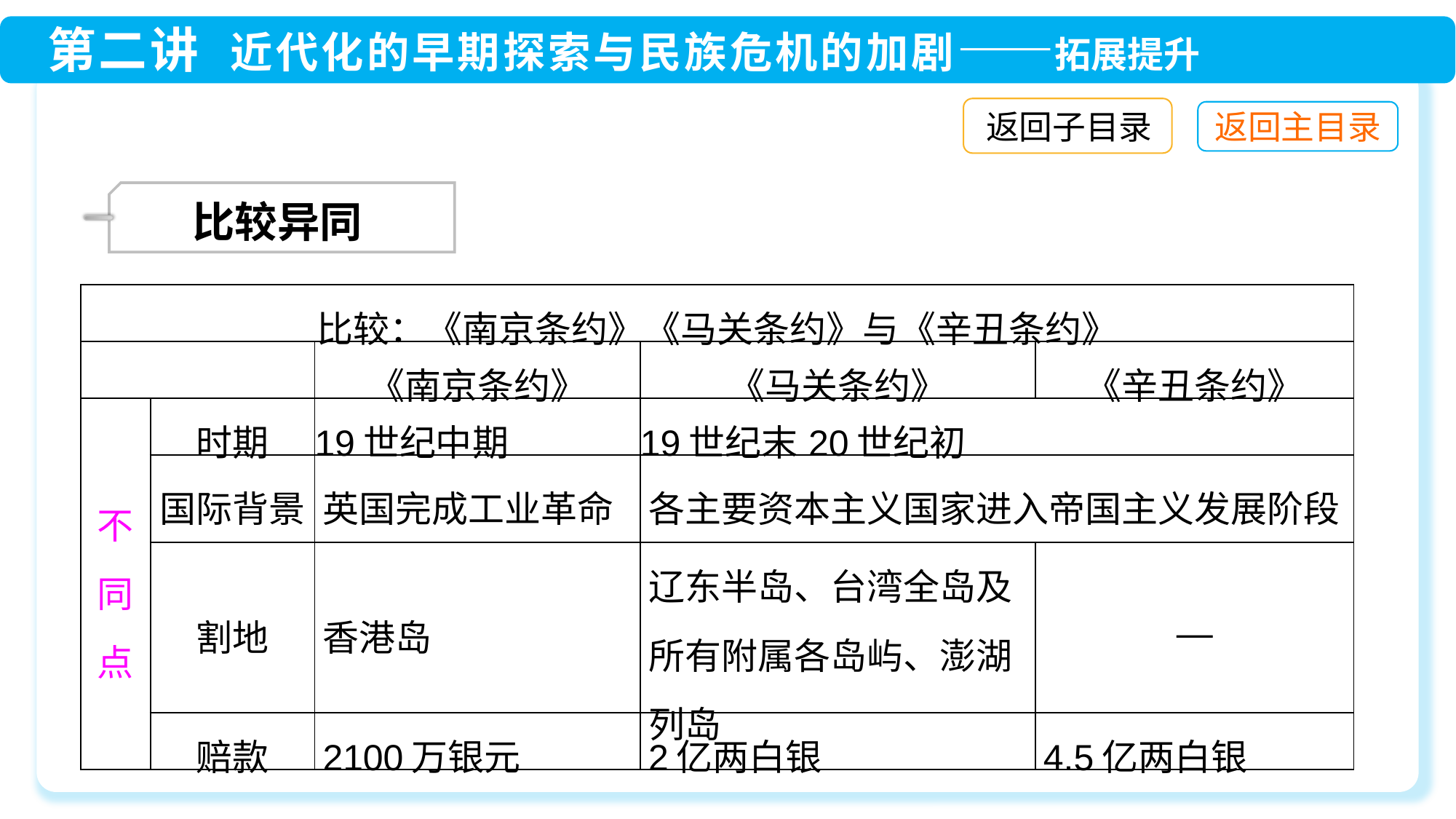

返回子目录
 比较异同

| 比较：《南京条约》《马关条约》与《辛丑条约》 |  |  |  |  |
| --- | --- | --- | --- | --- |
|  |  | 《南京条约》 | 《马关条约》 | 《辛丑条约》 |
| 不同点 | 时期 | 19世纪中期 | 19世纪末20世纪初 |  |
|  | 国际背景 | 英国完成工业革命 | 各主要资本主义国家进入帝国主义发展阶段 |  |
|  | 割地 | 香港岛 | 辽东半岛、台湾全岛及所有附属各岛屿、澎湖列岛 | — |
|  | 赔款 | 2100万银元 | 2亿两白银 | 4.5亿两白银 |